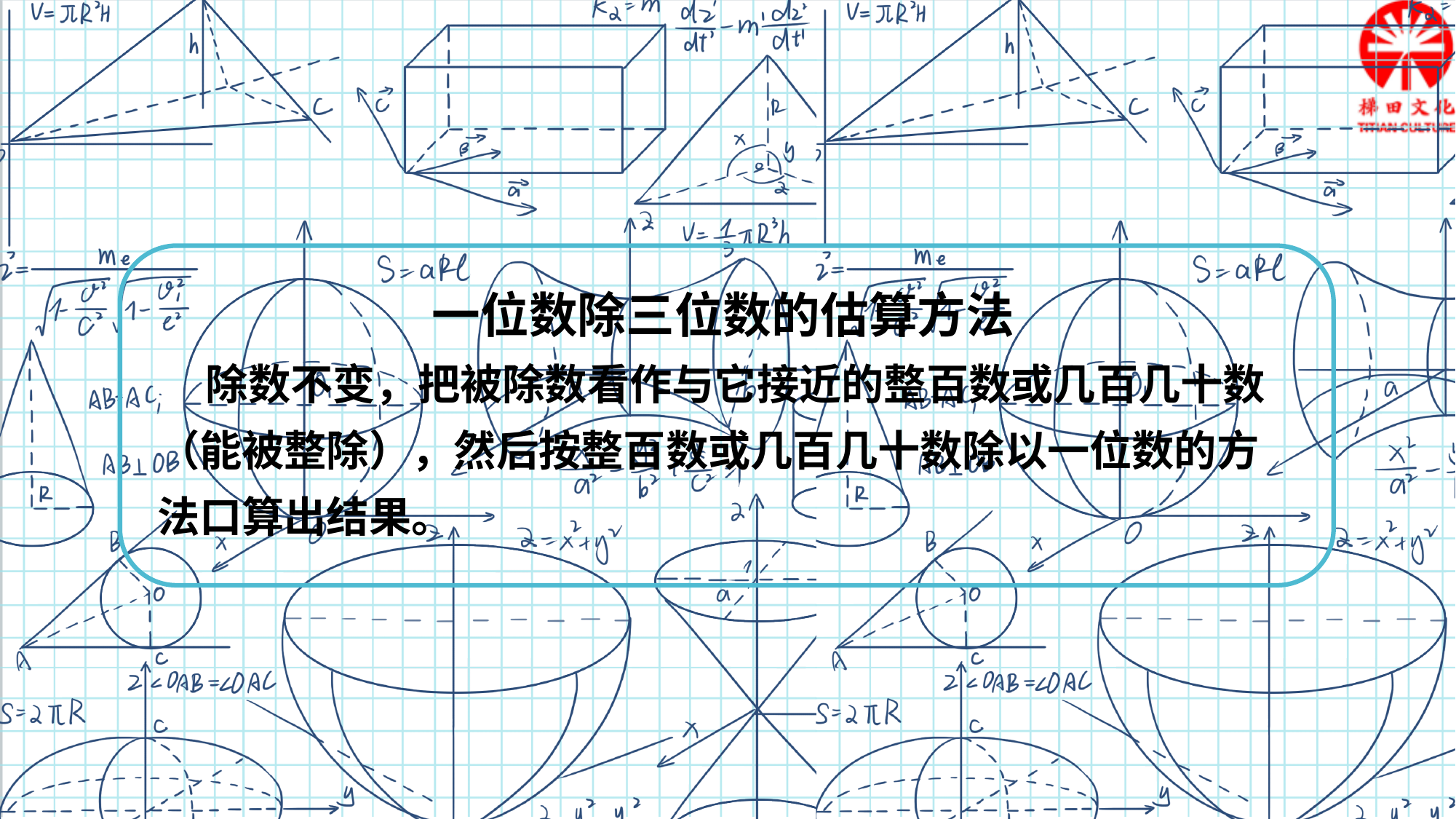

一位数除三位数的估算方法
    除数不变，把被除数看作与它接近的整百数或几百几十数（能被整除），然后按整百数或几百几十数除以一位数的方法口算出结果。